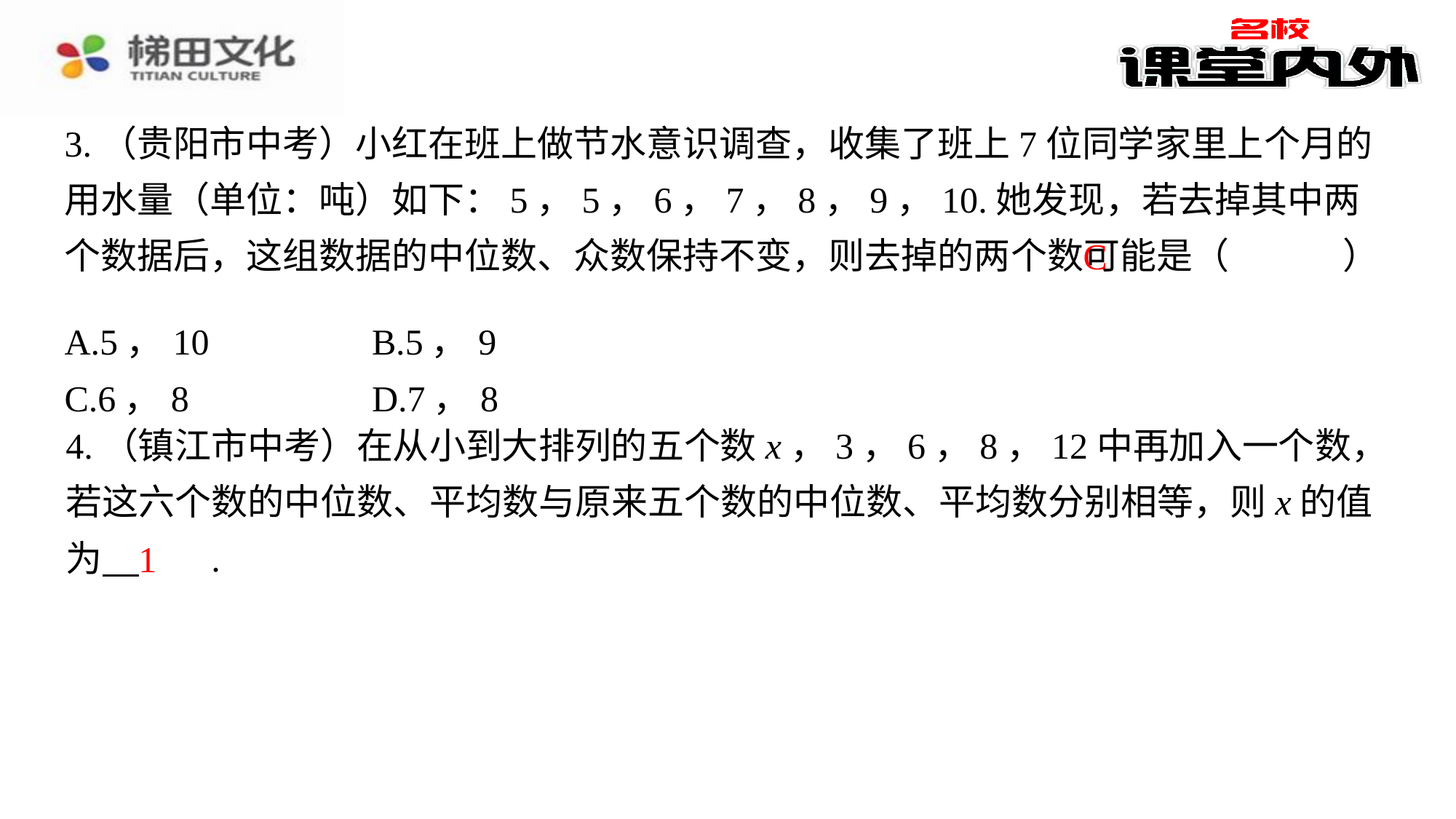

3.（贵阳市中考）小红在班上做节水意识调查，收集了班上7位同学家里上个月的用水量（单位：吨）如下：5，5，6，7，8，9，10.她发现，若去掉其中两个数据后，这组数据的中位数、众数保持不变，则去掉的两个数可能是（　C　）
C
| A.5，10 | B.5，9 |
| --- | --- |
| C.6，8 | D.7，8 |
4.（镇江市中考）在从小到大排列的五个数x，3，6，8，12中再加入一个数，若这六个数的中位数、平均数与原来五个数的中位数、平均数分别相等，则x的值为 　1　⁠.
1